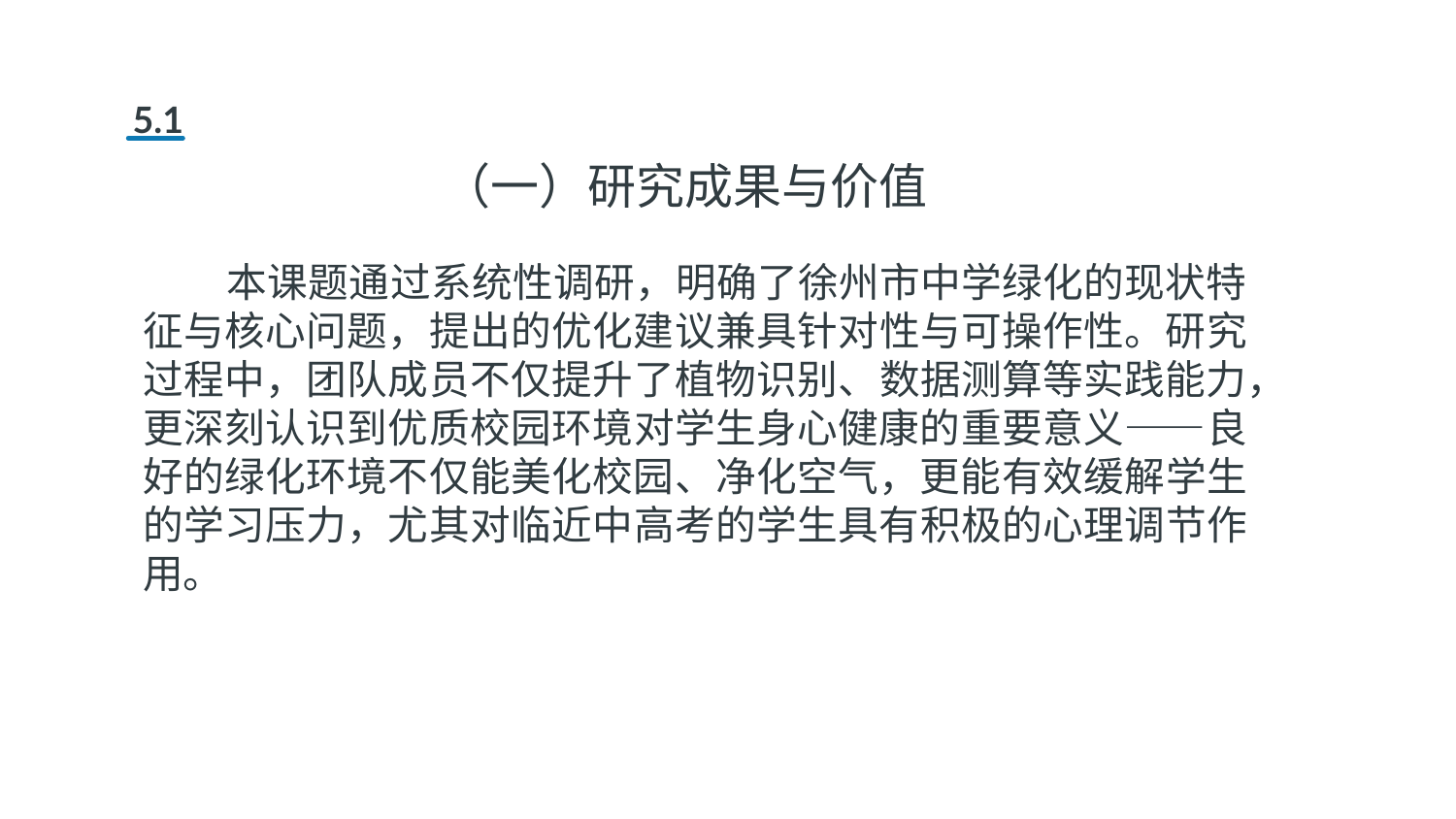

5.1
（一）研究成果与价值
        本课题通过系统性调研，明确了徐州市中学绿化的现状特征与核心问题，提出的优化建议兼具针对性与可操作性。研究过程中，团队成员不仅提升了植物识别、数据测算等实践能力，更深刻认识到优质校园环境对学生身心健康的重要意义——良好的绿化环境不仅能美化校园、净化空气，更能有效缓解学生的学习压力，尤其对临近中高考的学生具有积极的心理调节作用。